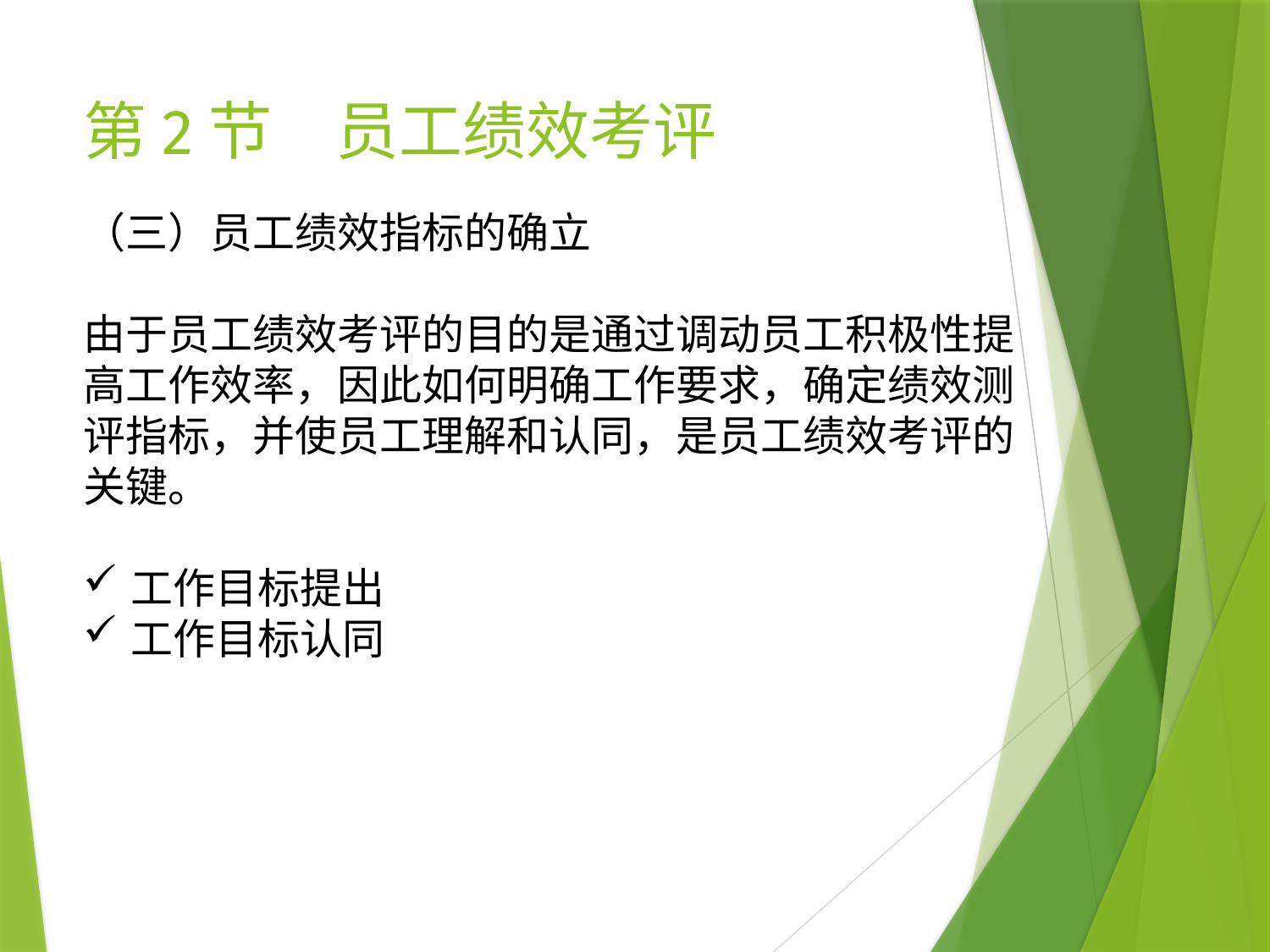

# 第2节　员工绩效考评
（三）员工绩效指标的确立

由于员工绩效考评的目的是通过调动员工积极性提高工作效率，因此如何明确工作要求，确定绩效测评指标，并使员工理解和认同，是员工绩效考评的关键。

工作目标提出
工作目标认同